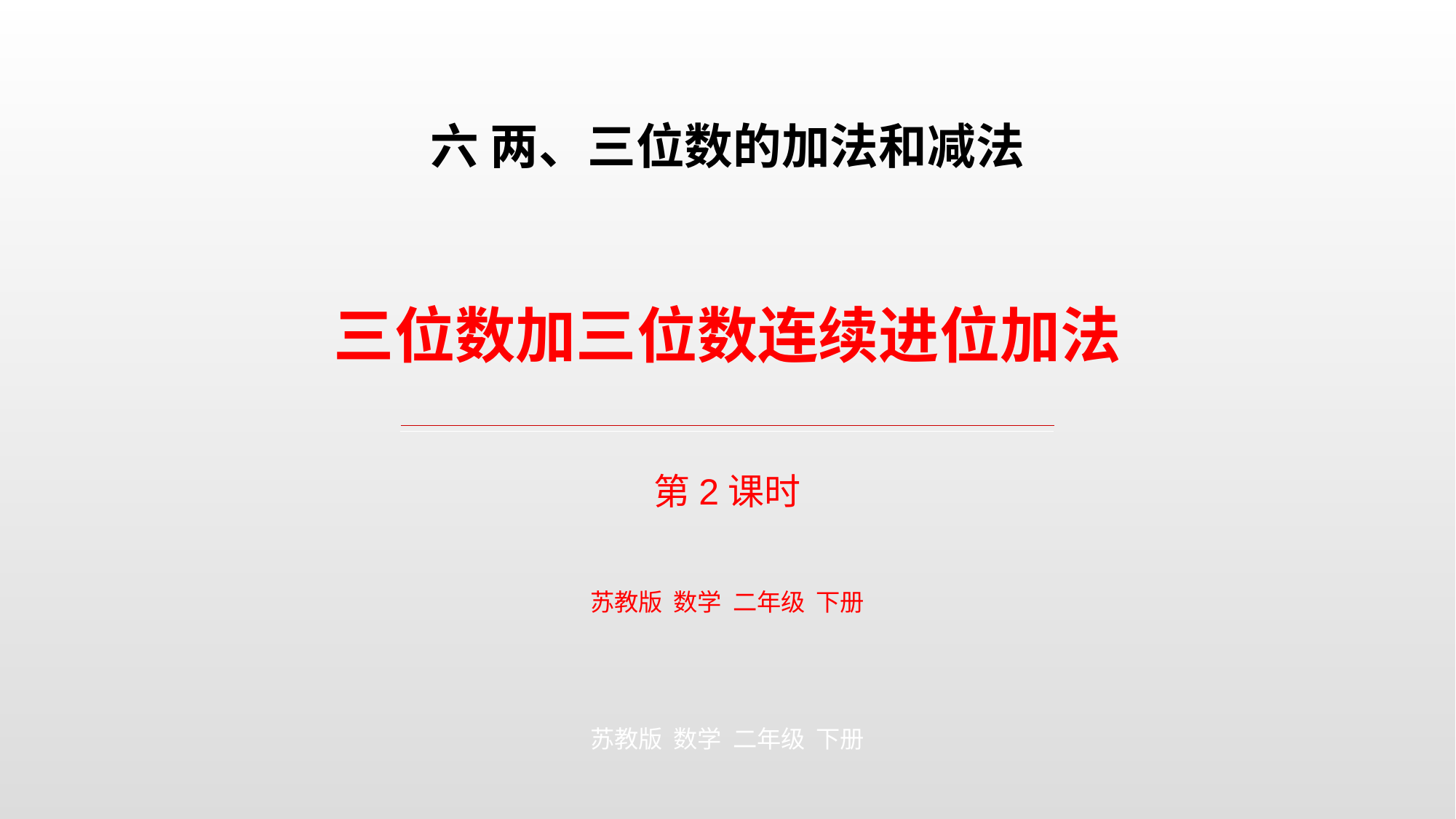

六 两、三位数的加法和减法
三位数加三位数连续进位加法
第2课时
苏教版  数学  二年级  下册
苏教版  数学  二年级  下册